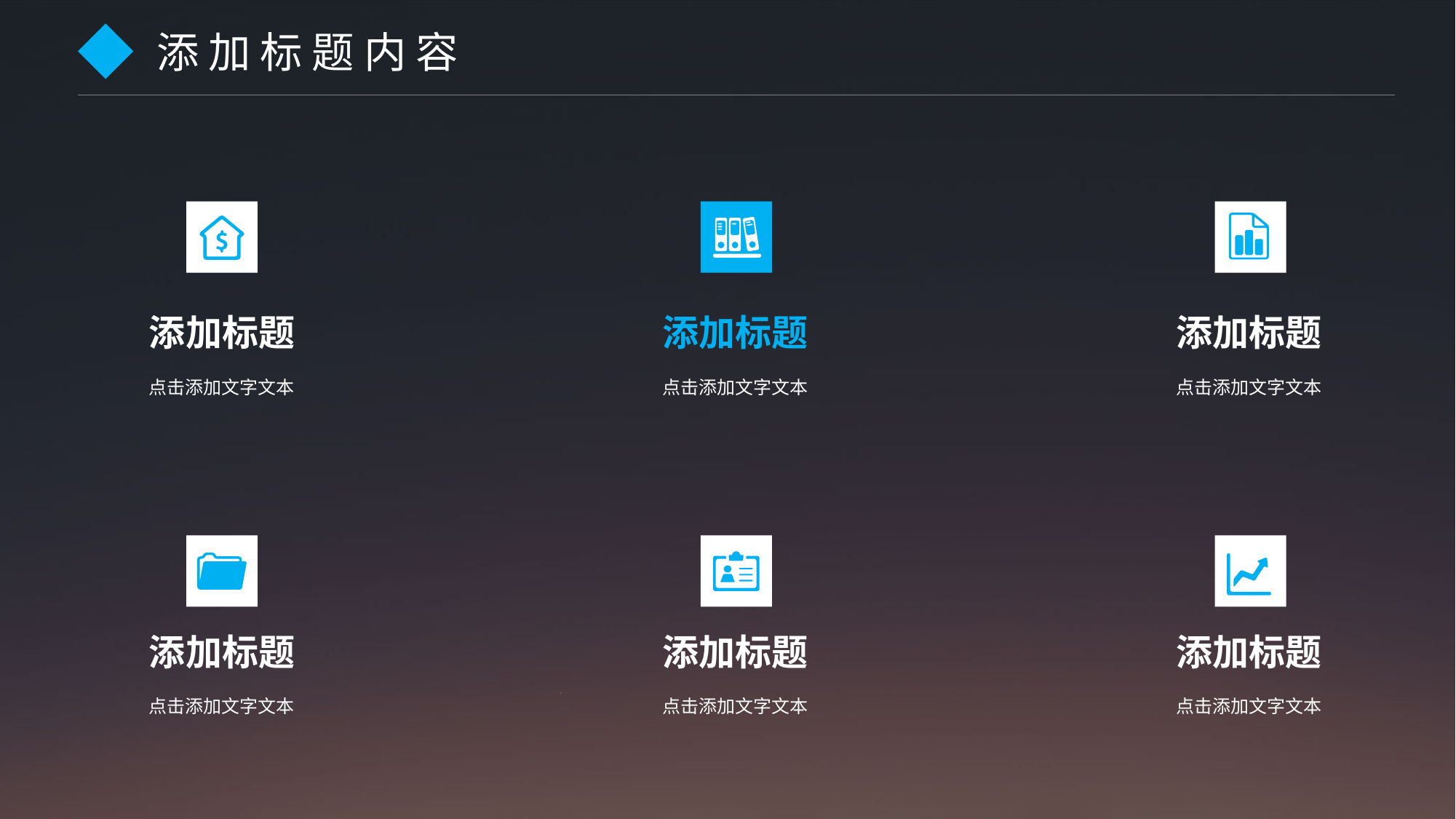

添 加 标 题 内 容

添加标题
点击添加文字文本

添加标题
点击添加文字文本

添加标题
点击添加文字文本

添加标题
点击添加文字文本

添加标题
点击添加文字文本

添加标题
点击添加文字文本